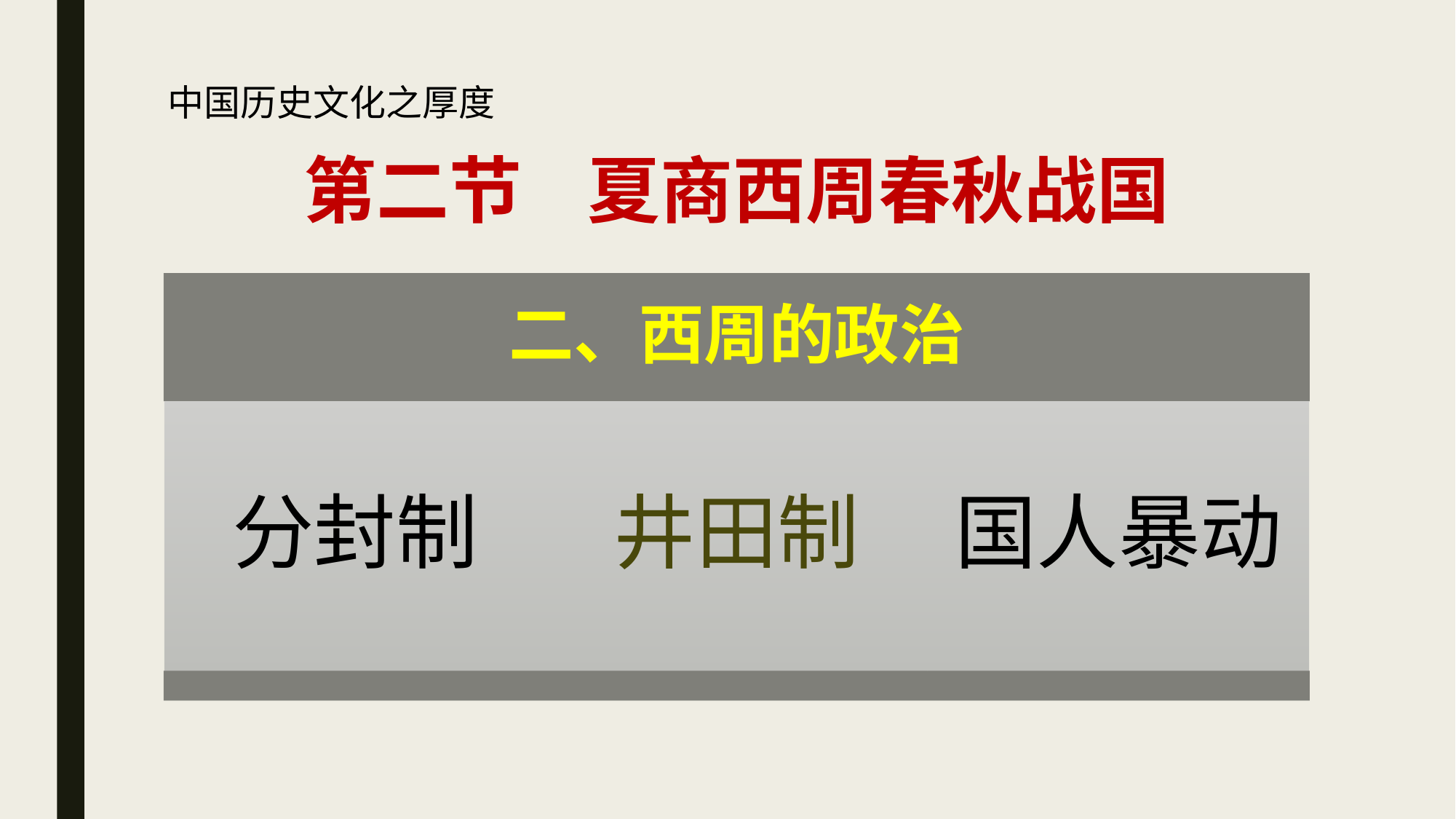

中国历史文化之厚度
# 第二节    夏商西周春秋战国
二、西周的政治
分封制
井田制
国人暴动